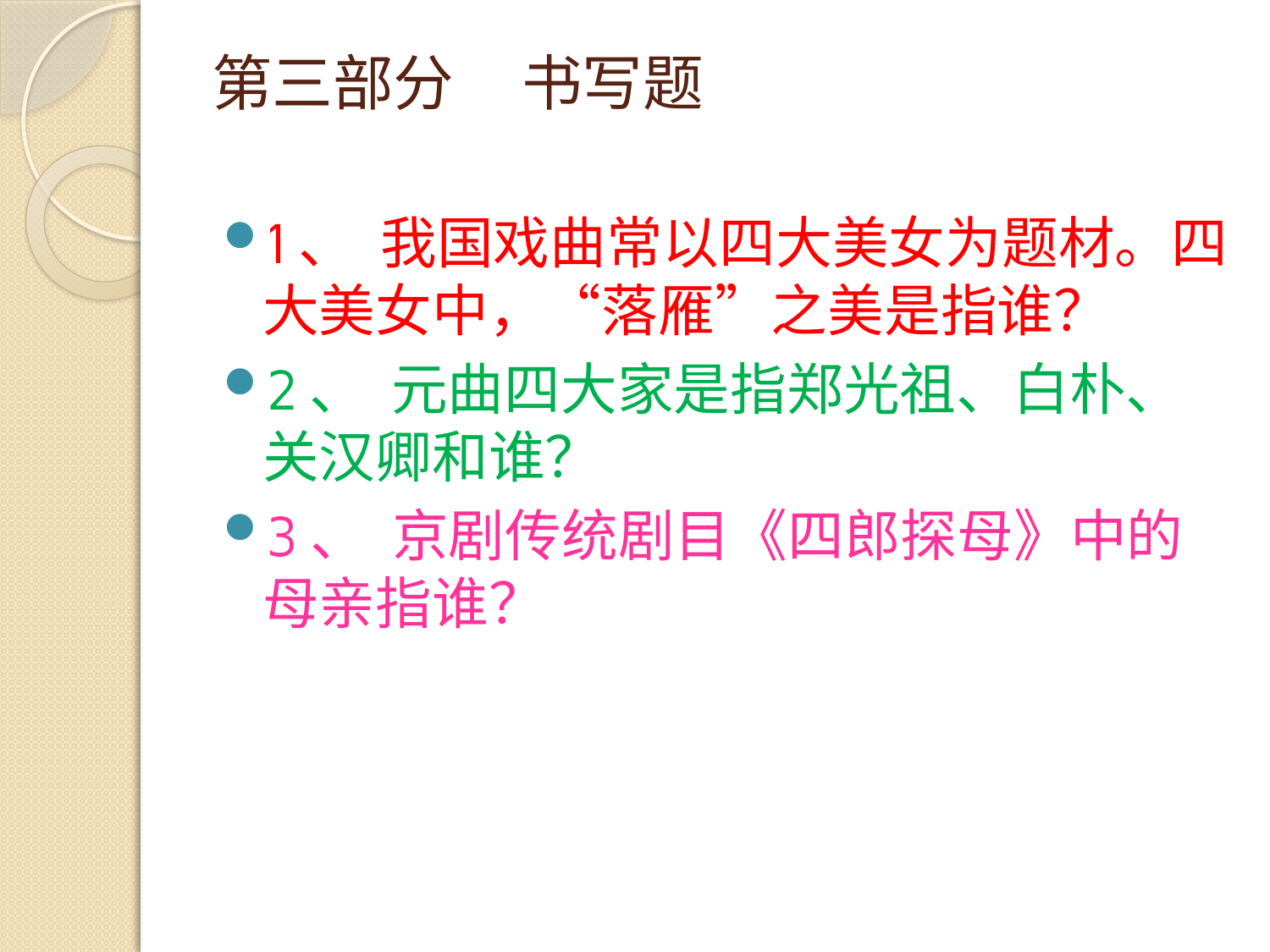

# 第三部分     书写题
1、  我国戏曲常以四大美女为题材。四大美女中，“落雁”之美是指谁？
2、  元曲四大家是指郑光祖、白朴、关汉卿和谁？
3、  京剧传统剧目《四郎探母》中的母亲指谁？